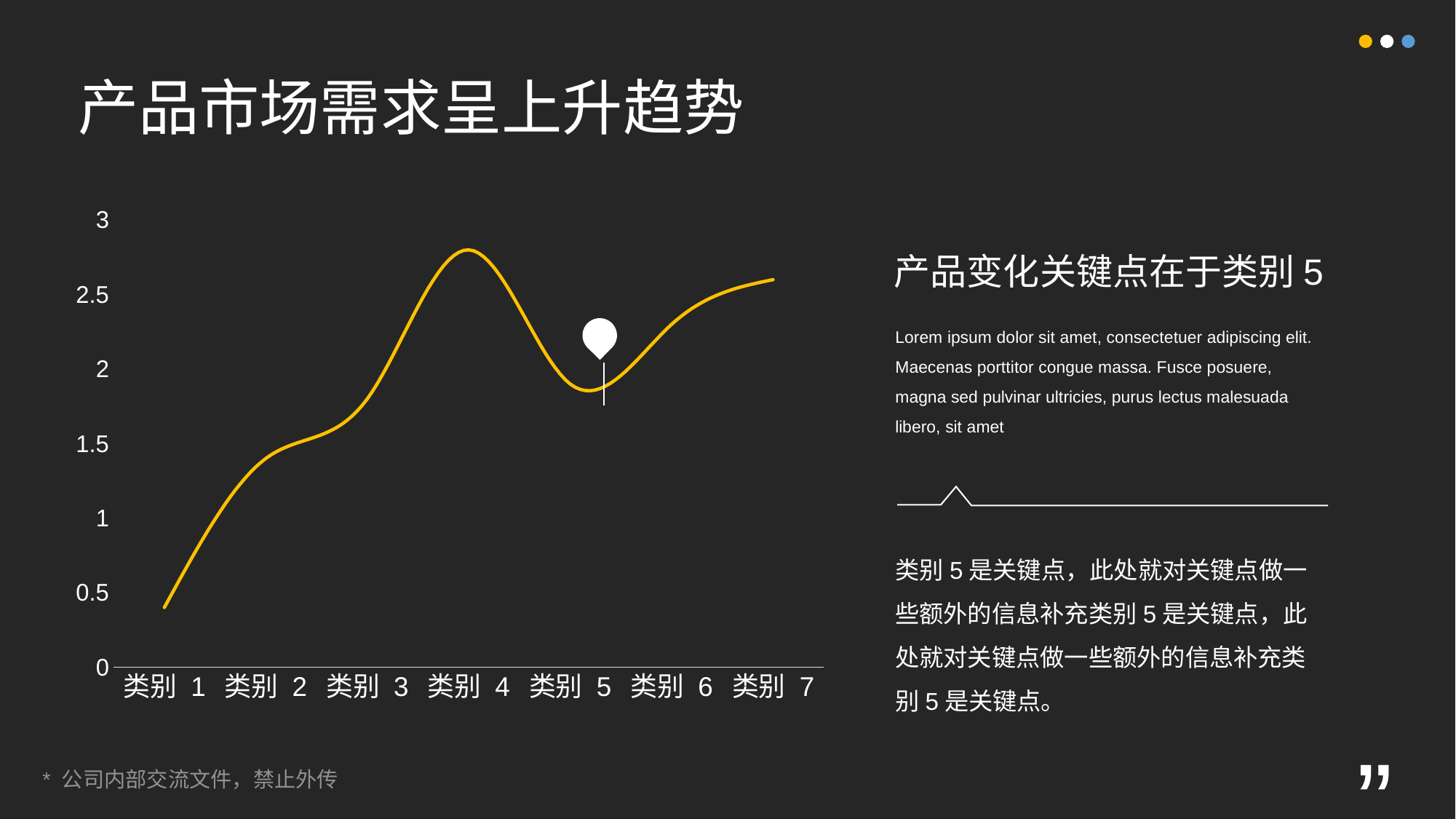

产品市场需求呈上升趋势

### Chart

| Category | 系列 2 |
|---|---|
| 类别 1 | 0.4 |
| 类别 2 | 1.4 |
| 类别 3 | 1.8 |
| 类别 4 | 2.8 |
| 类别 5 | 1.9 |
| 类别 6 | 2.3 |
| 类别 7 | 2.6 |
产品变化关键点在于类别5
Lorem ipsum dolor sit amet, consectetuer adipiscing elit. Maecenas porttitor congue massa. Fusce posuere, magna sed pulvinar ultricies, purus lectus malesuada libero, sit amet

类别5是关键点，此处就对关键点做一些额外的信息补充类别5是关键点，此处就对关键点做一些额外的信息补充类别5是关键点。
”
* 公司内部交流文件，禁止外传